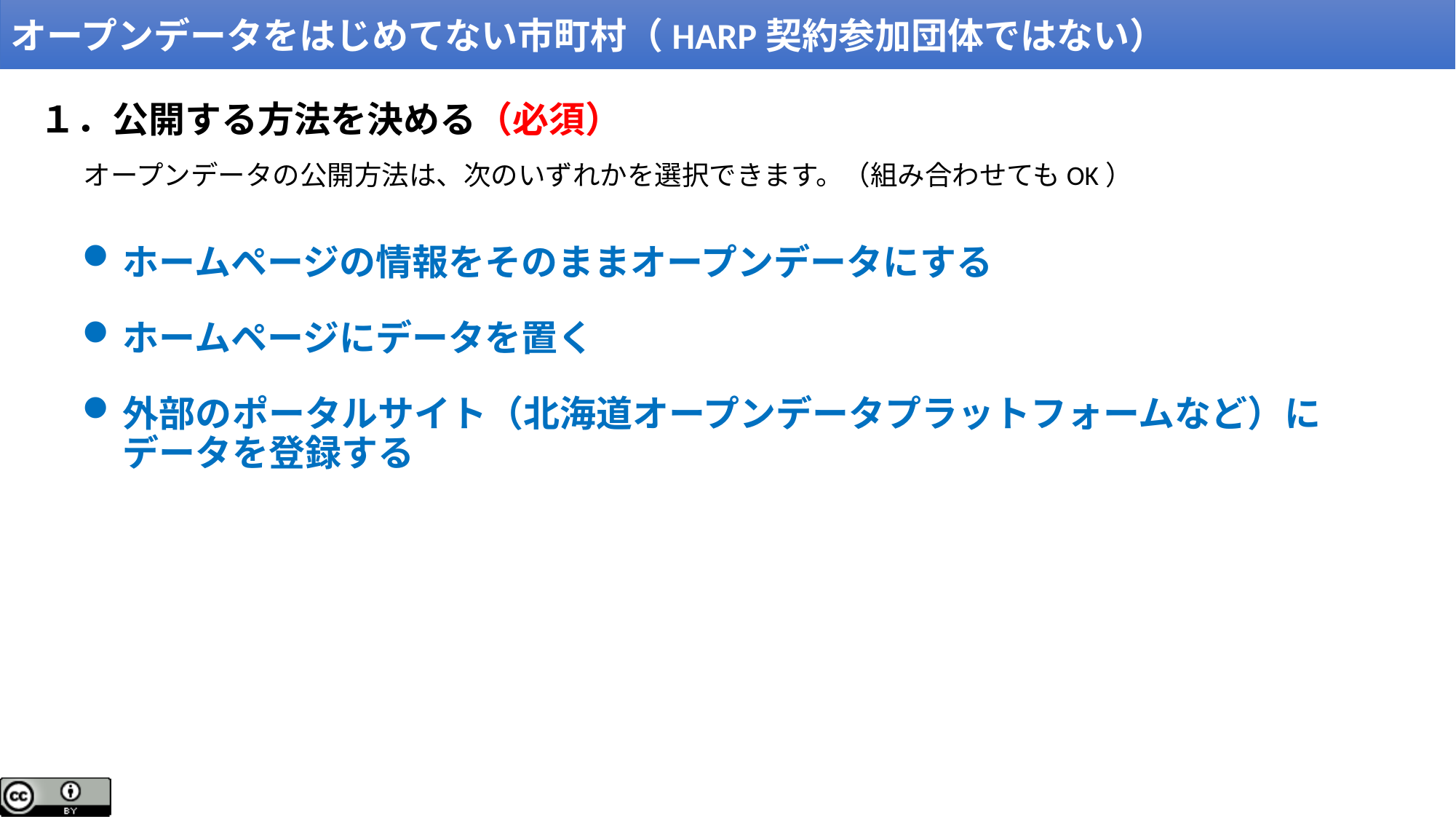

オープンデータをはじめてない市町村（HARP契約参加団体ではない）
１．公開する方法を決める（必須）
オープンデータの公開方法は、次のいずれかを選択できます。（組み合わせてもOK）
ホームページの情報をそのままオープンデータにする
ホームページにデータを置く
外部のポータルサイト（北海道オープンデータプラットフォームなど）にデータを登録する
28